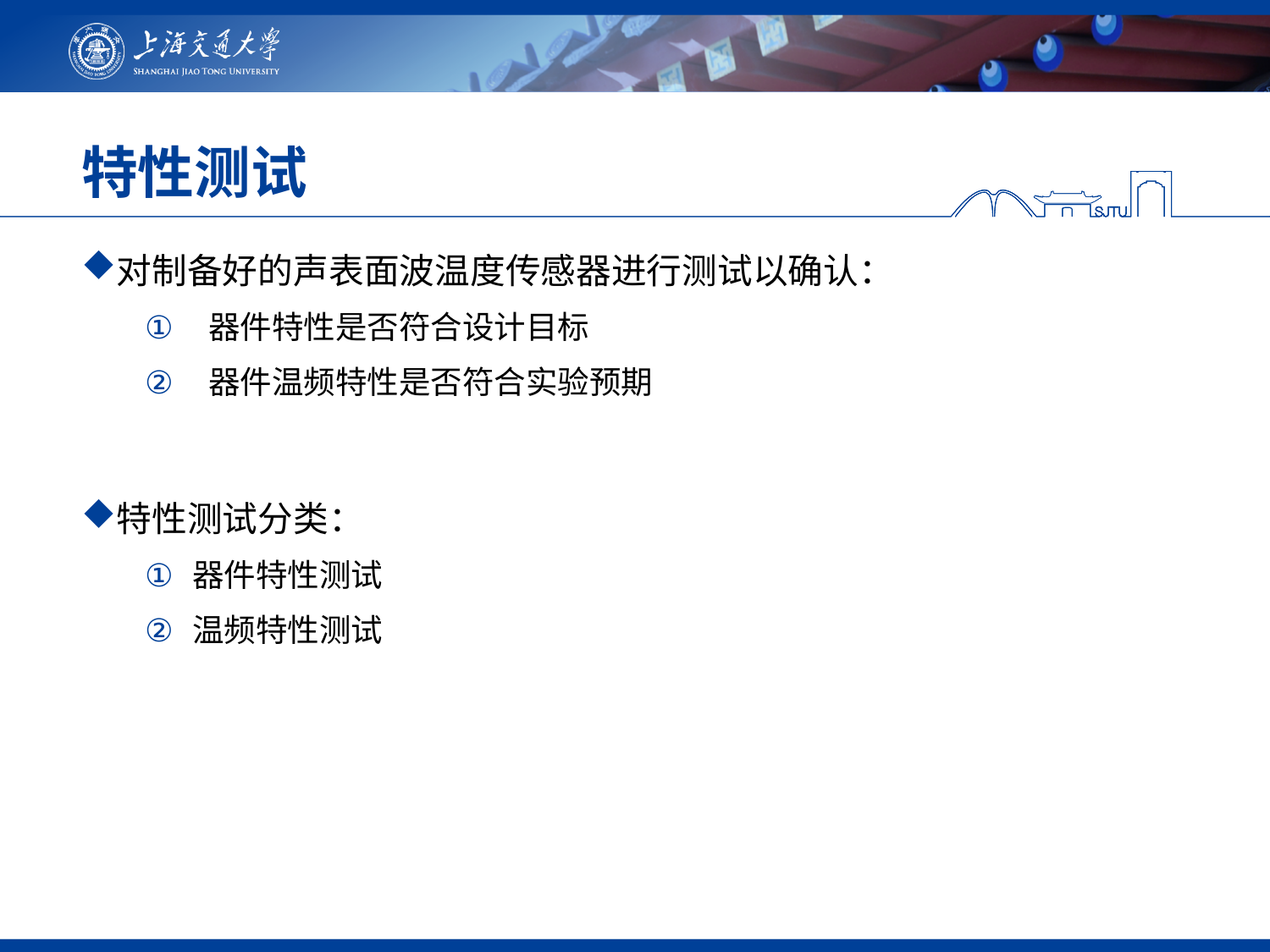

# 特性测试
对制备好的声表面波温度传感器进行测试以确认：
器件特性是否符合设计目标
器件温频特性是否符合实验预期

特性测试分类：
器件特性测试
温频特性测试